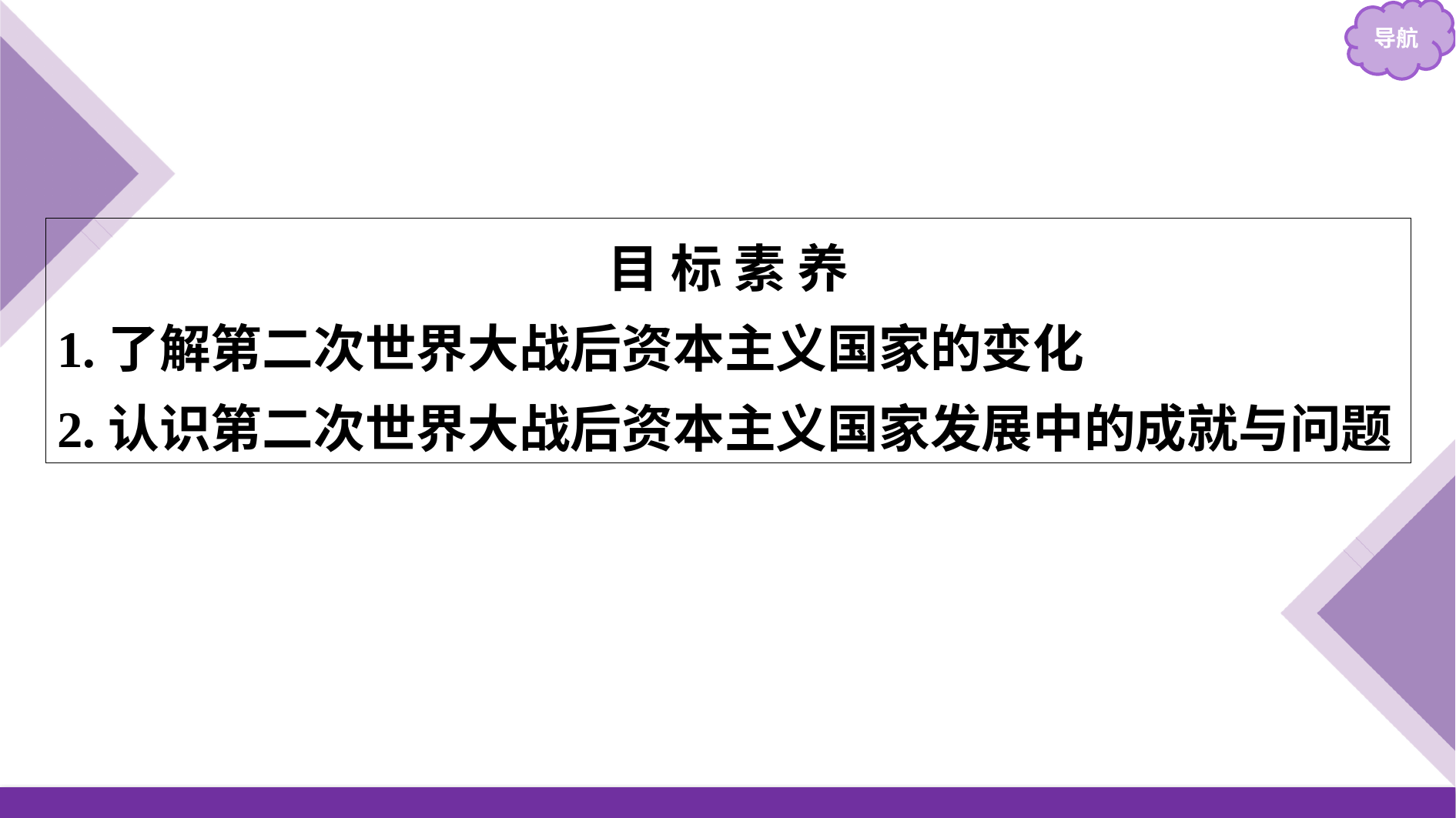

目 标 素 养
1.了解第二次世界大战后资本主义国家的变化
2.认识第二次世界大战后资本主义国家发展中的成就与问题